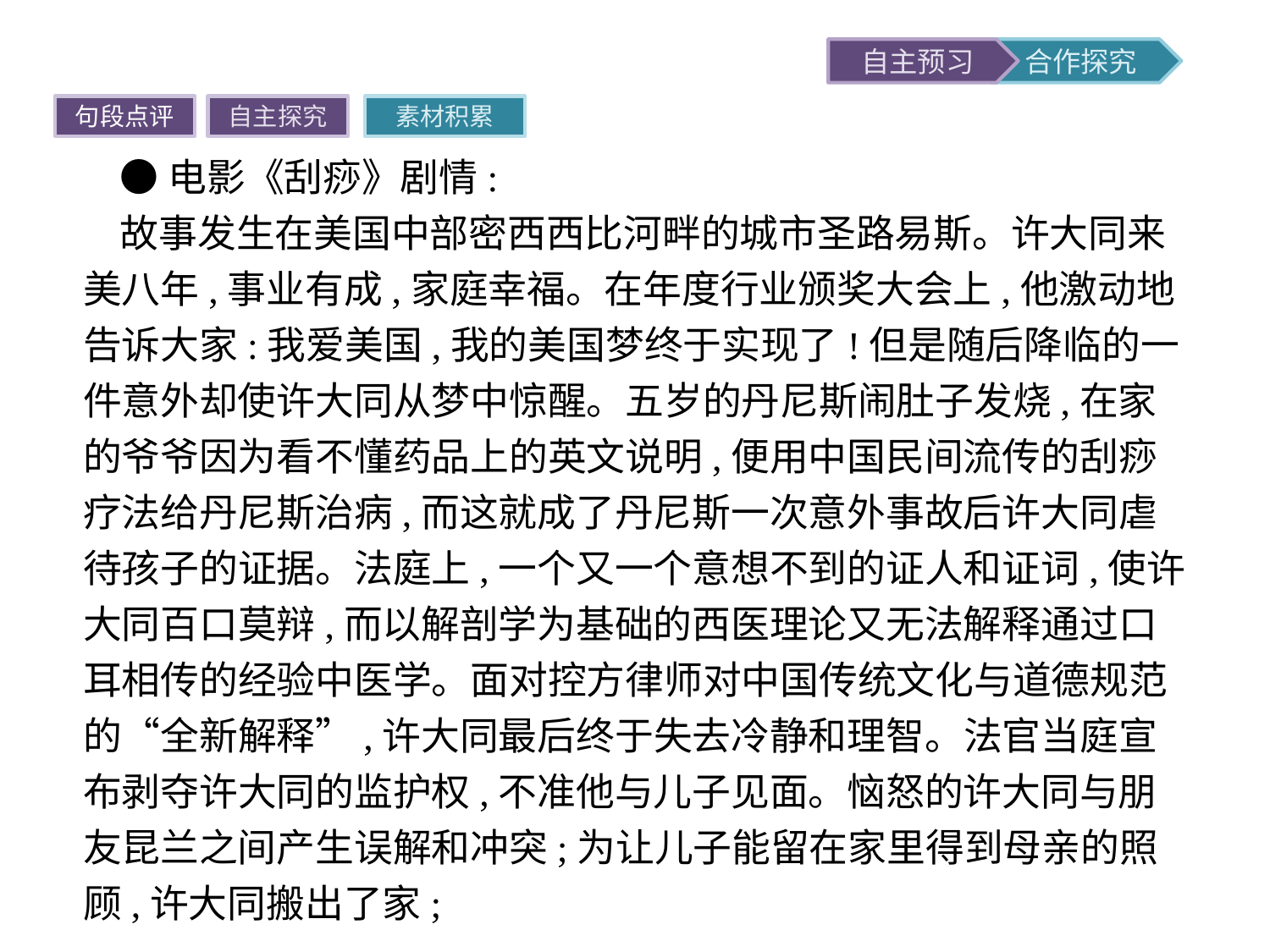

句段点评
自主探究
素材积累
●电影《刮痧》剧情:
故事发生在美国中部密西西比河畔的城市圣路易斯。许大同来美八年,事业有成,家庭幸福。在年度行业颁奖大会上,他激动地告诉大家:我爱美国,我的美国梦终于实现了!但是随后降临的一件意外却使许大同从梦中惊醒。五岁的丹尼斯闹肚子发烧,在家的爷爷因为看不懂药品上的英文说明,便用中国民间流传的刮痧疗法给丹尼斯治病,而这就成了丹尼斯一次意外事故后许大同虐待孩子的证据。法庭上,一个又一个意想不到的证人和证词,使许大同百口莫辩,而以解剖学为基础的西医理论又无法解释通过口耳相传的经验中医学。面对控方律师对中国传统文化与道德规范的“全新解释”,许大同最后终于失去冷静和理智。法官当庭宣布剥夺许大同的监护权,不准他与儿子见面。恼怒的许大同与朋友昆兰之间产生误解和冲突;为让儿子能留在家里得到母亲的照顾,许大同搬出了家;